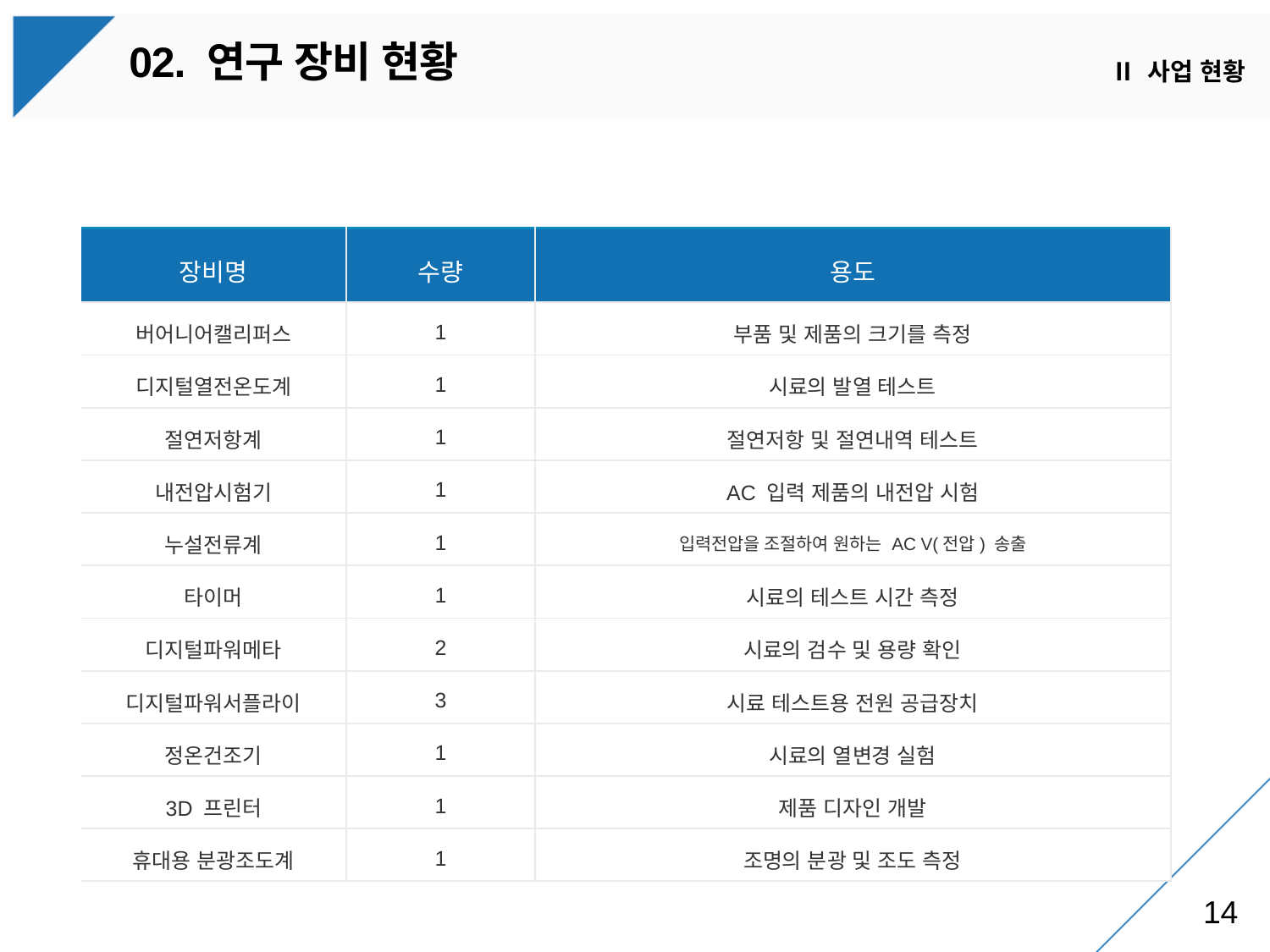

02. 연구 장비 현황
Ⅱ 사업 현황

| 장비명 | 수량 | 용도 |
| --- | --- | --- |
| 버어니어캘리퍼스 | 1 | 부품 및 제품의 크기를 측정 |
| 디지털열전온도계 | 1 | 시료의 발열 테스트 |
| 절연저항계 | 1 | 절연저항 및 절연내역 테스트 |
| 내전압시험기 | 1 | AC 입력 제품의 내전압 시험 |
| 누설전류계 | 1 | 입력전압을 조절하여 원하는 AC V(전압) 송출 |
| 타이머 | 1 | 시료의 테스트 시간 측정 |
| 디지털파워메타 | 2 | 시료의 검수 및 용량 확인 |
| 디지털파워서플라이 | 3 | 시료 테스트용 전원 공급장치 |
| 정온건조기 | 1 | 시료의 열변경 실험 |
| 3D 프린터 | 1 | 제품 디자인 개발 |
| 휴대용 분광조도계 | 1 | 조명의 분광 및 조도 측정 |
14